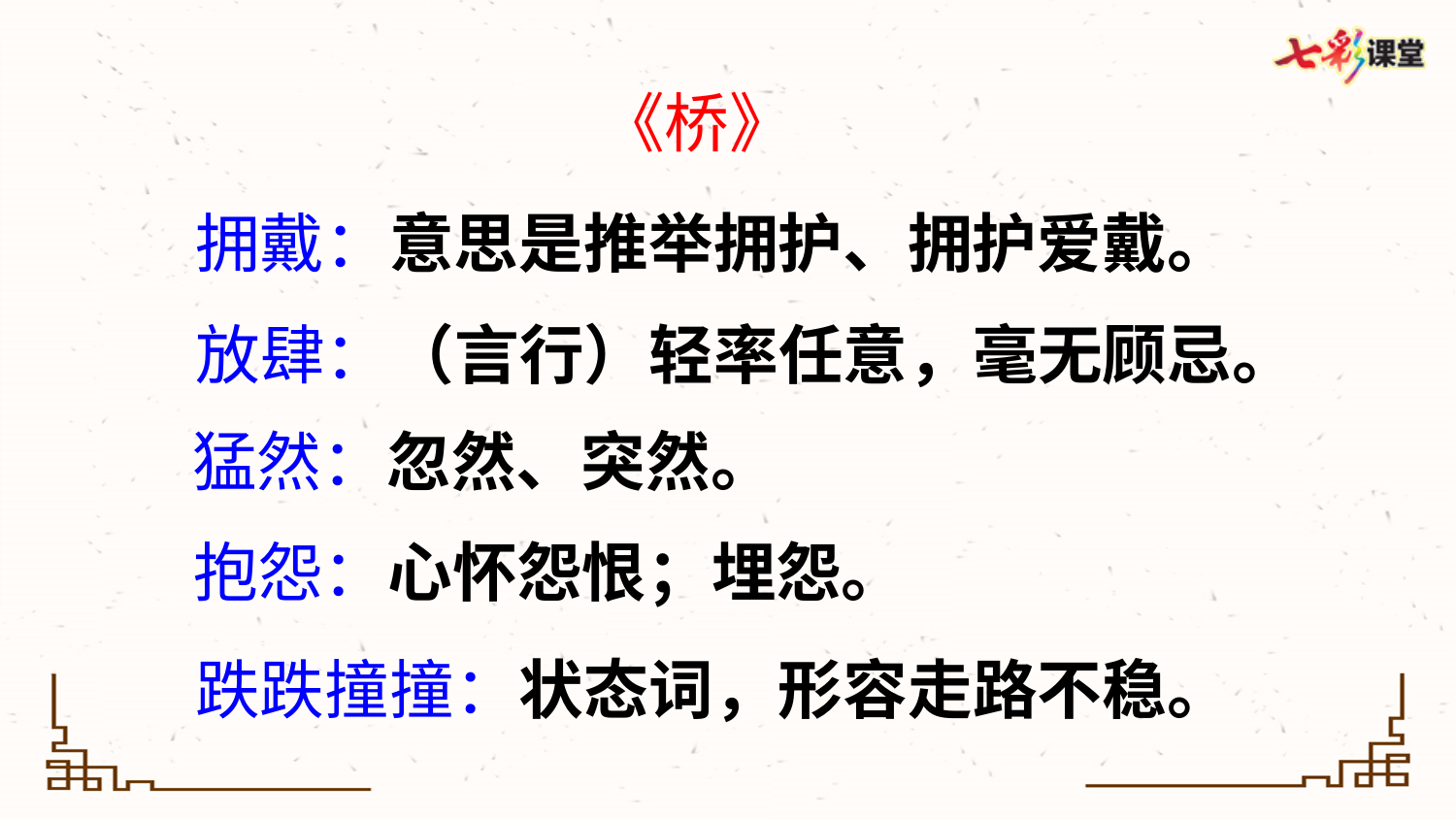

《桥》
拥戴：意思是推举拥护、拥护爱戴。
放肆：（言行）轻率任意，毫无顾忌。
猛然：忽然、突然。
抱怨：心怀怨恨；埋怨。
跌跌撞撞：状态词，形容走路不稳。